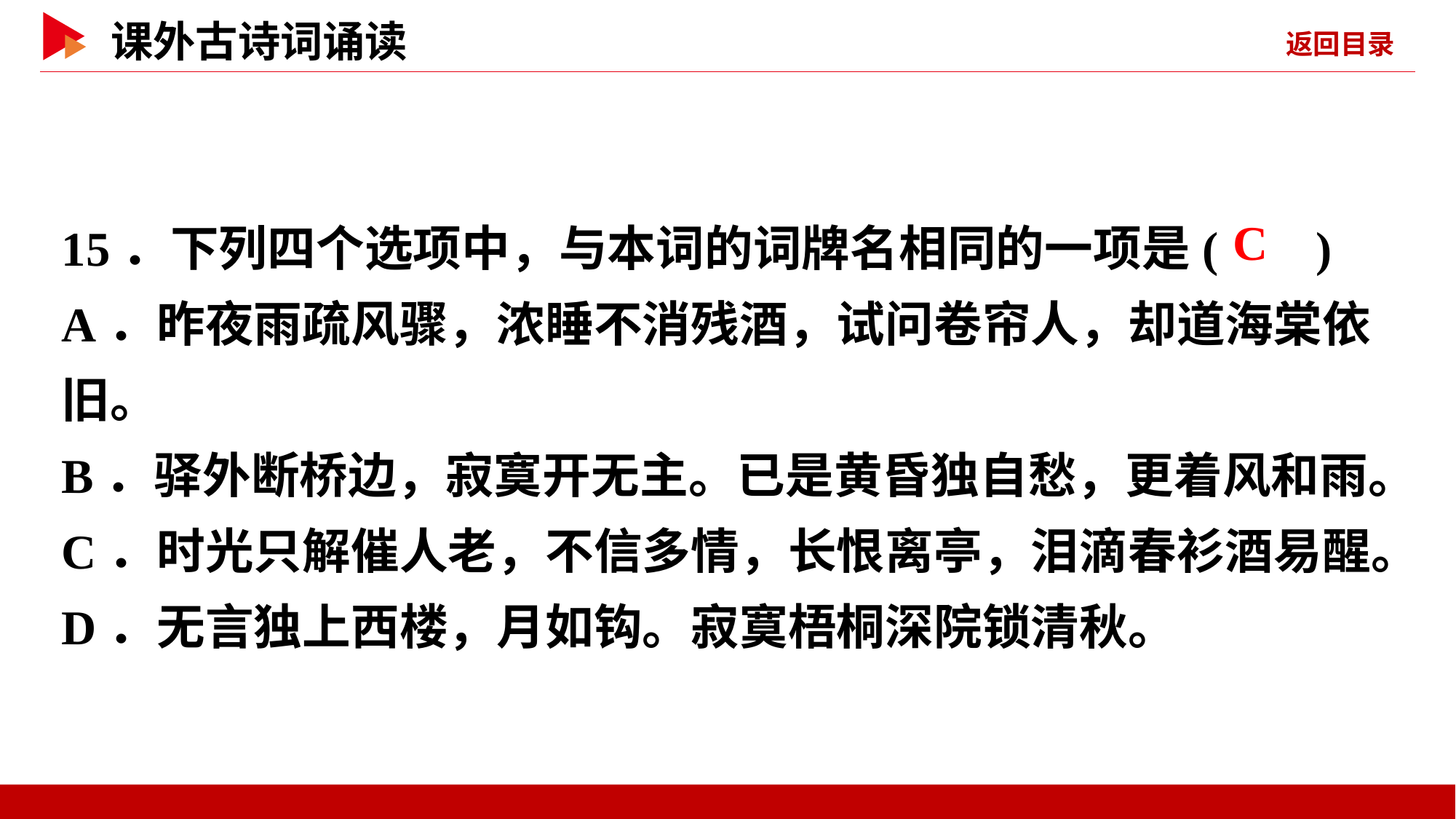

15．下列四个选项中，与本词的词牌名相同的一项是(        )
A．昨夜雨疏风骤，浓睡不消残酒，试问卷帘人，却道海棠依旧。
B．驿外断桥边，寂寞开无主。已是黄昏独自愁，更着风和雨。
C．时光只解催人老，不信多情，长恨离亭，泪滴春衫酒易醒。
D．无言独上西楼，月如钩。寂寞梧桐深院锁清秋。
   C